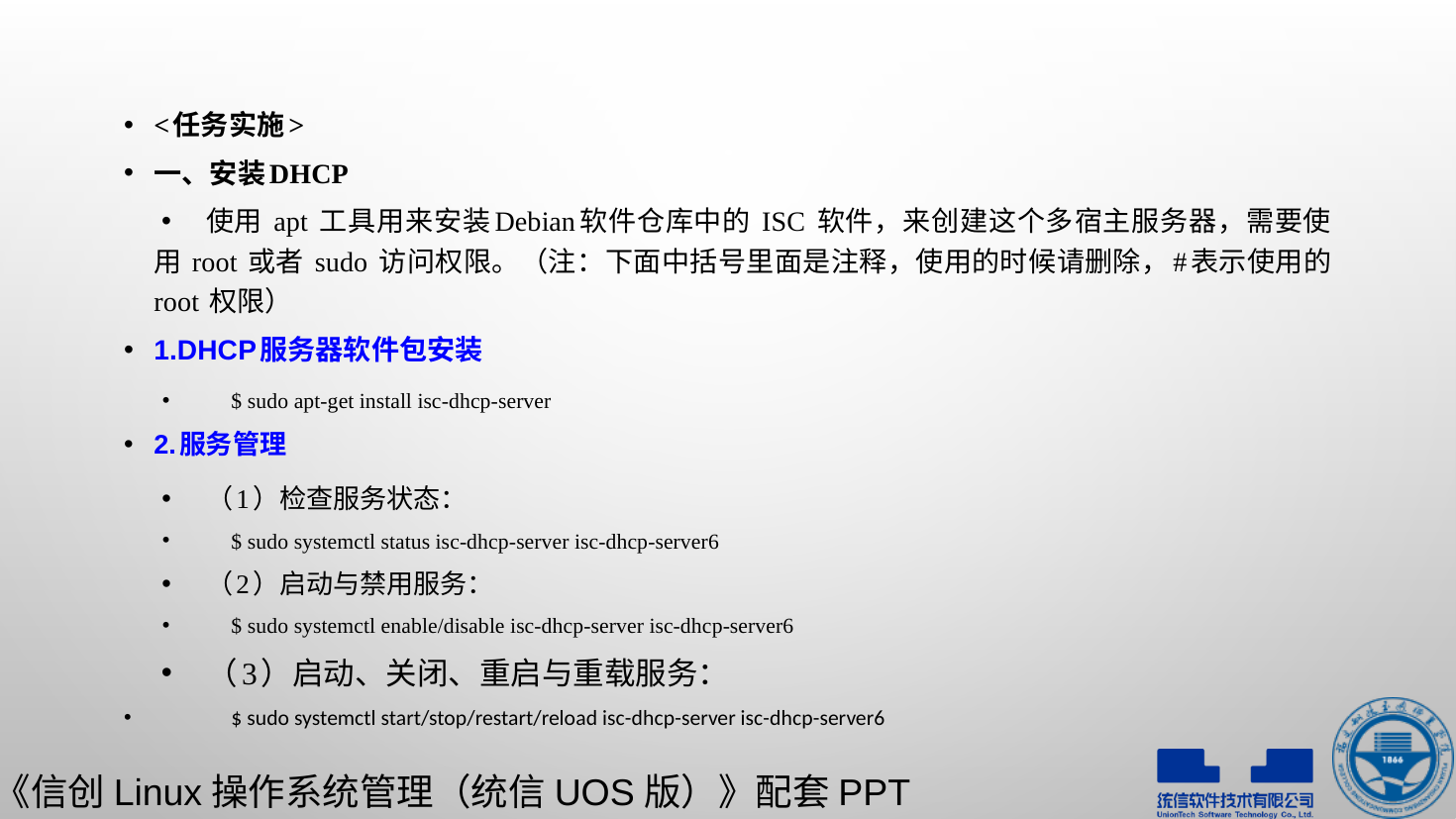

<任务实施>
一、安装DHCP
使用 apt 工具用来安装Debian软件仓库中的 ISC 软件，来创建这个多宿主服务器，需要使用 root 或者 sudo 访问权限。（注：下面中括号里面是注释，使用的时候请删除，#表示使用的 root 权限）
1.DHCP服务器软件包安装
	$ sudo apt-get install isc-dhcp-server
2.服务管理
（1）检查服务状态：
	$ sudo systemctl status isc-dhcp-server isc-dhcp-server6
（2）启动与禁用服务：
	$ sudo systemctl enable/disable isc-dhcp-server isc-dhcp-server6
（3）启动、关闭、重启与重载服务：
	$ sudo systemctl start/stop/restart/reload isc-dhcp-server isc-dhcp-server6